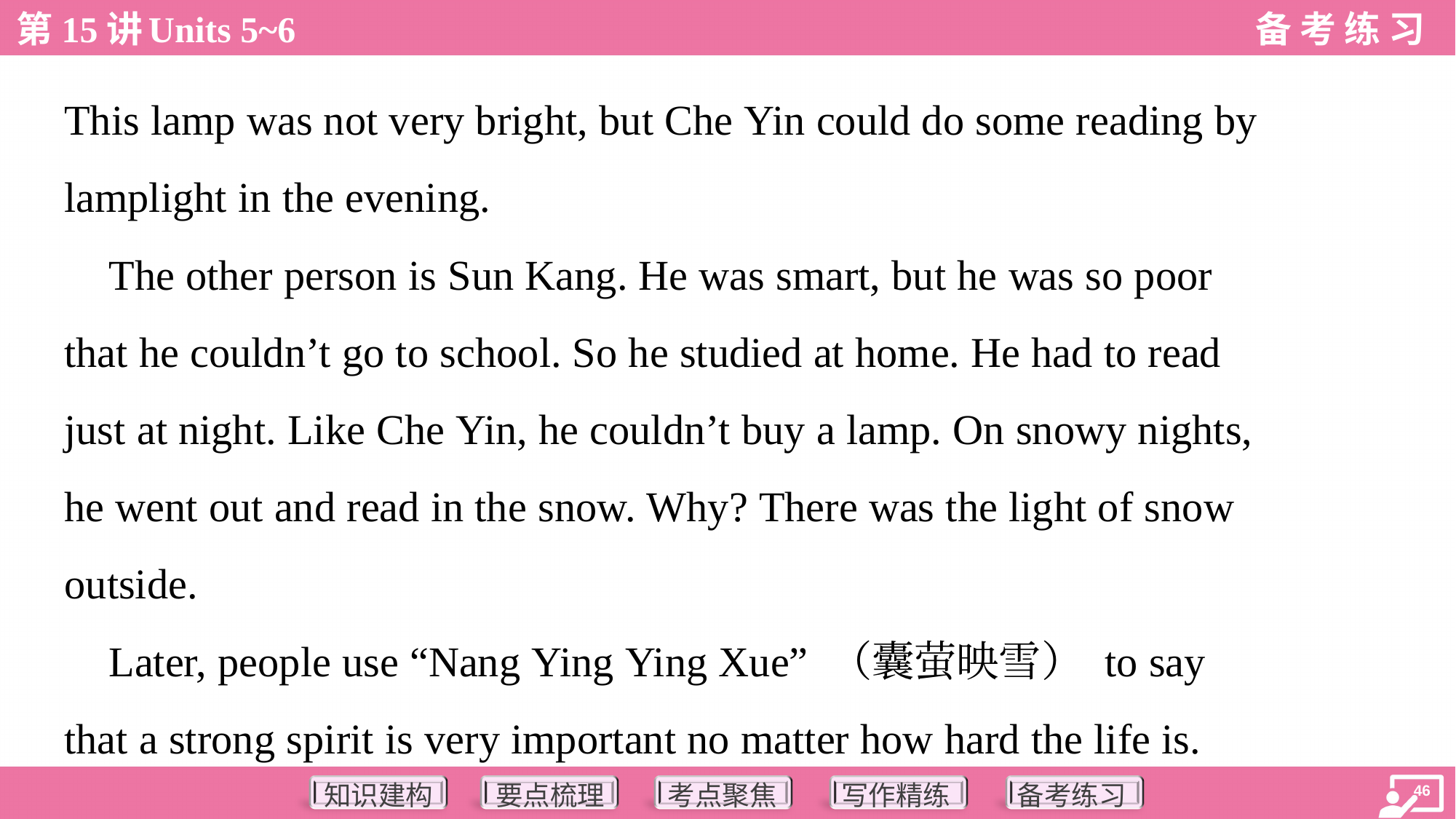

This lamp was not very bright, but Che Yin could do some reading by
lamplight in the evening.
    The other person is Sun Kang. He was smart, but he was so poor
that he couldn’t go to school. So he studied at home. He had to read
just at night. Like Che Yin, he couldn’t buy a lamp. On snowy nights,
he went out and read in the snow. Why? There was the light of snow
outside.
    Later, people use “Nang Ying Ying Xue” （囊萤映雪） to say
that a strong spirit is very important no matter how hard the life is.